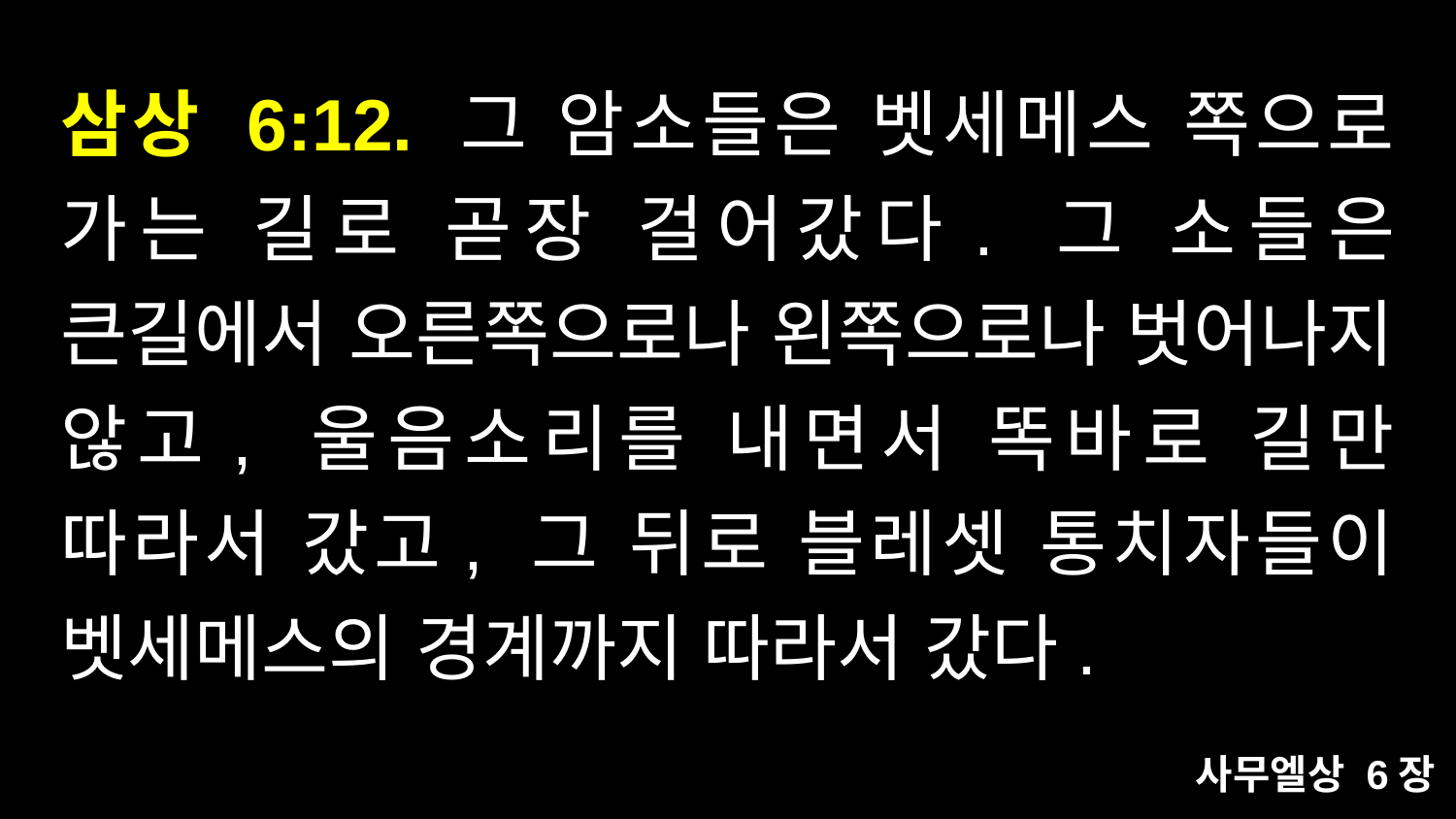

# 삼상 6:12. 그 암소들은 벳세메스 쪽으로 가는 길로 곧장 걸어갔다. 그 소들은 큰길에서 오른쪽으로나 왼쪽으로나 벗어나지 않고, 울음소리를 내면서 똑바로 길만 따라서 갔고, 그 뒤로 블레셋 통치자들이 벳세메스의 경계까지 따라서 갔다.
사무엘상 6장